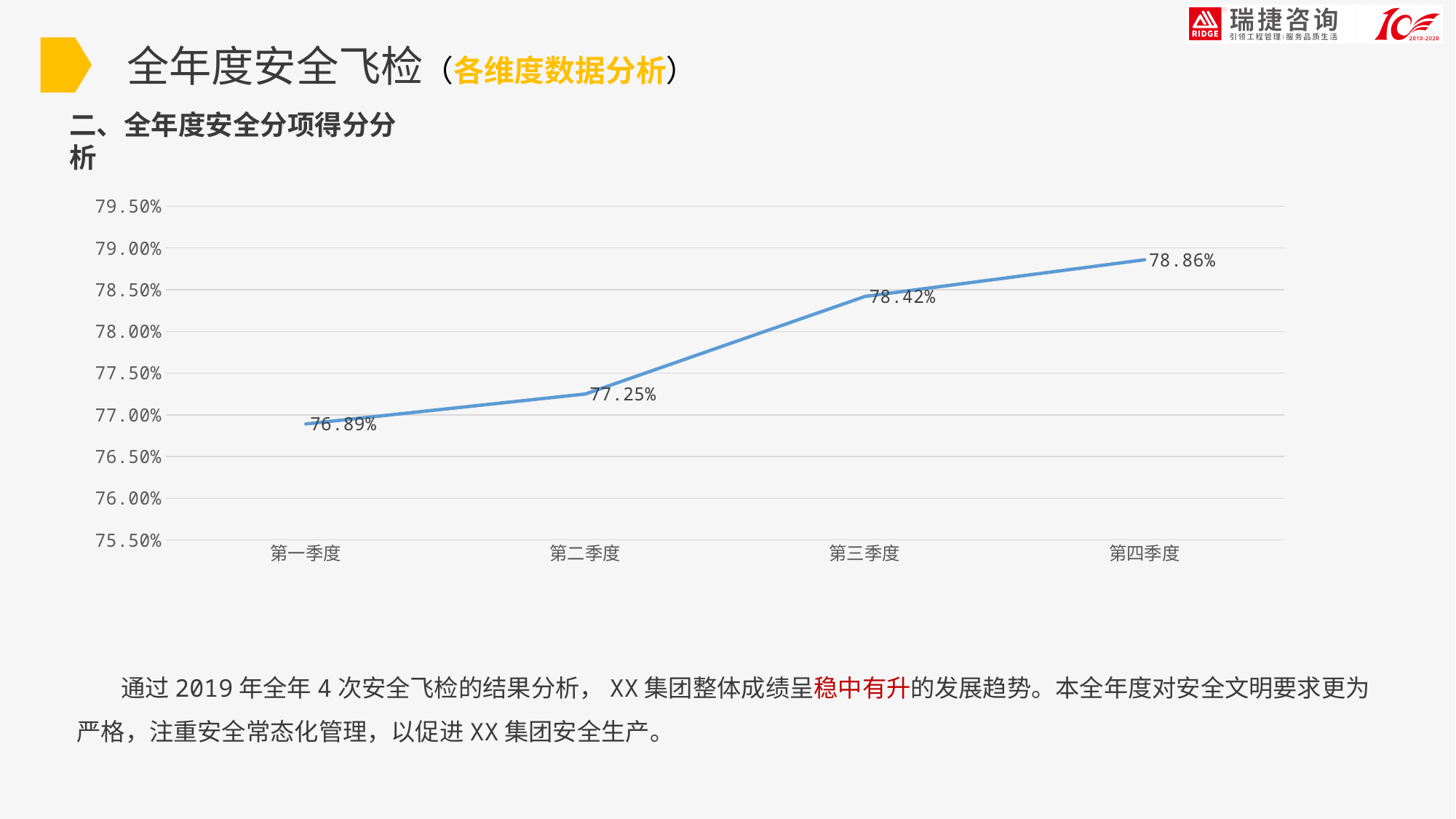

全年度安全飞检（各维度数据分析）

二、全年度安全分项得分分析

### Chart

| Category | 安全 |
|---|---|
| 第一季度 | 0.7689 |
| 第二季度 | 0.7725 |
| 第三季度 | 0.7842 |
| 第四季度 | 0.7886 |
       通过2019年全年4次安全飞检的结果分析，XX集团整体成绩呈稳中有升的发展趋势。本全年度对安全文明要求更为严格，注重安全常态化管理，以促进XX集团安全生产。